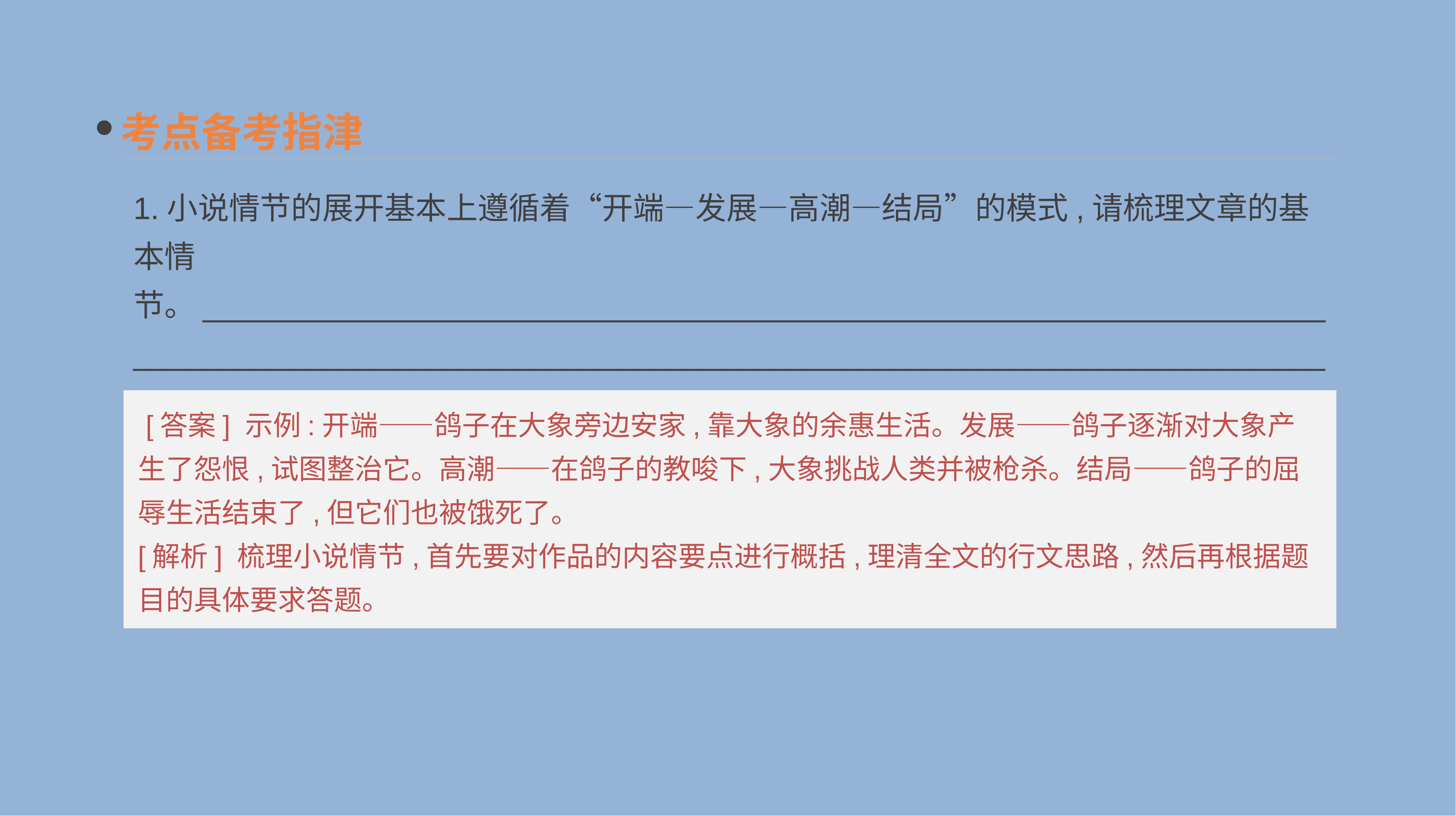

考点备考指津

1.小说情节的展开基本上遵循着“开端—发展—高潮—结局”的模式,请梳理文章的基本情节。__________________________________________________________________________________________________________________________________________________________________________

 [答案] 示例:开端——鸽子在大象旁边安家,靠大象的余惠生活。发展——鸽子逐渐对大象产生了怨恨,试图整治它。高潮——在鸽子的教唆下,大象挑战人类并被枪杀。结局——鸽子的屈辱生活结束了,但它们也被饿死了。
[解析] 梳理小说情节,首先要对作品的内容要点进行概括,理清全文的行文思路,然后再根据题目的具体要求答题。